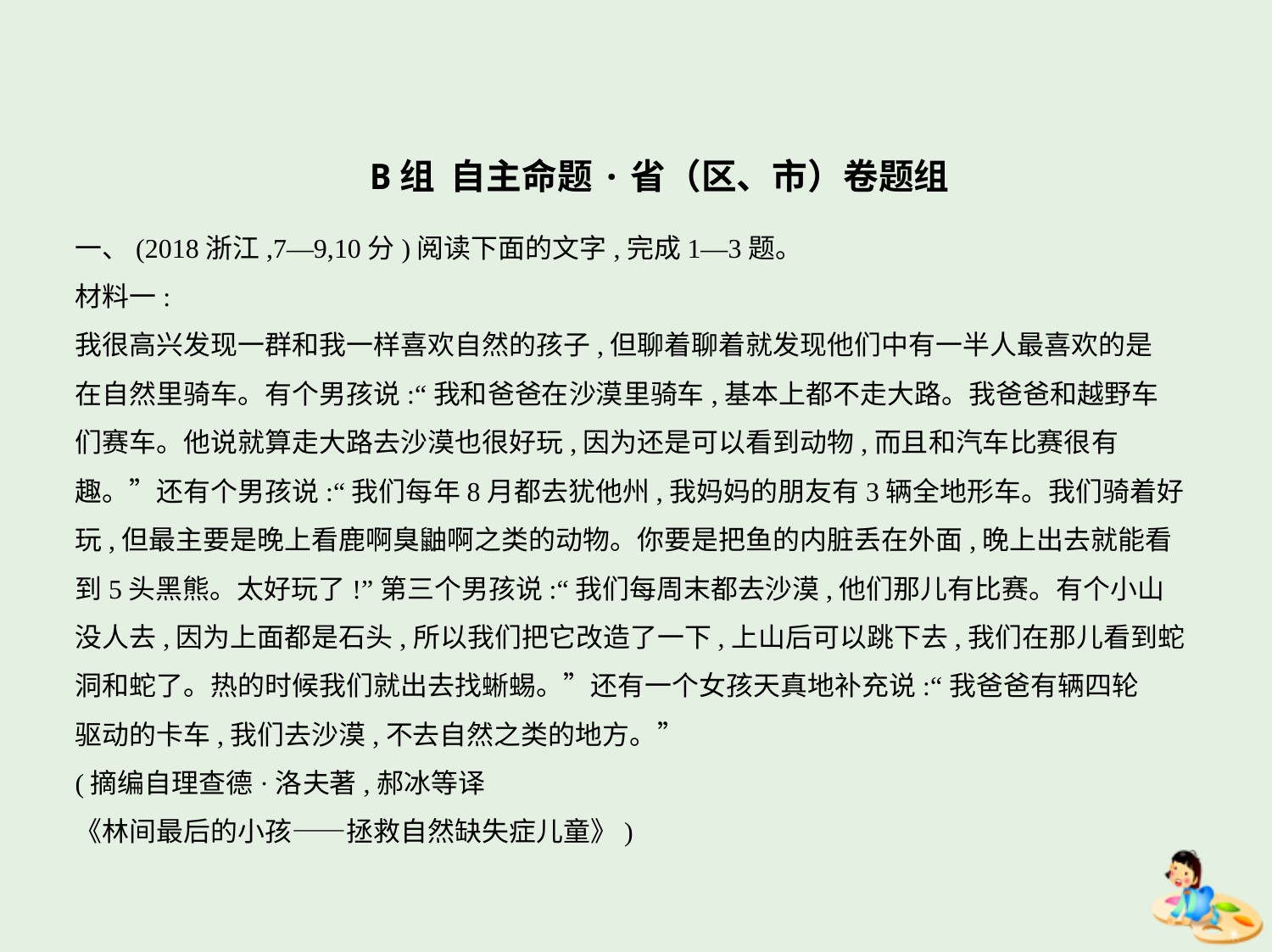

B组  自主命题·省（区、市）卷题组
一、(2018浙江,7—9,10分)阅读下面的文字,完成1—3题。
材料一:
我很高兴发现一群和我一样喜欢自然的孩子,但聊着聊着就发现他们中有一半人最喜欢的是
在自然里骑车。有个男孩说:“我和爸爸在沙漠里骑车,基本上都不走大路。我爸爸和越野车
们赛车。他说就算走大路去沙漠也很好玩,因为还是可以看到动物,而且和汽车比赛很有
趣。”还有个男孩说:“我们每年8月都去犹他州,我妈妈的朋友有3辆全地形车。我们骑着好
玩,但最主要是晚上看鹿啊臭鼬啊之类的动物。你要是把鱼的内脏丢在外面,晚上出去就能看
到5头黑熊。太好玩了!”第三个男孩说:“我们每周末都去沙漠,他们那儿有比赛。有个小山
没人去,因为上面都是石头,所以我们把它改造了一下,上山后可以跳下去,我们在那儿看到蛇
洞和蛇了。热的时候我们就出去找蜥蜴。”还有一个女孩天真地补充说:“我爸爸有辆四轮
驱动的卡车,我们去沙漠,不去自然之类的地方。”
(摘编自理查德·洛夫著,郝冰等译
《林间最后的小孩——拯救自然缺失症儿童》)